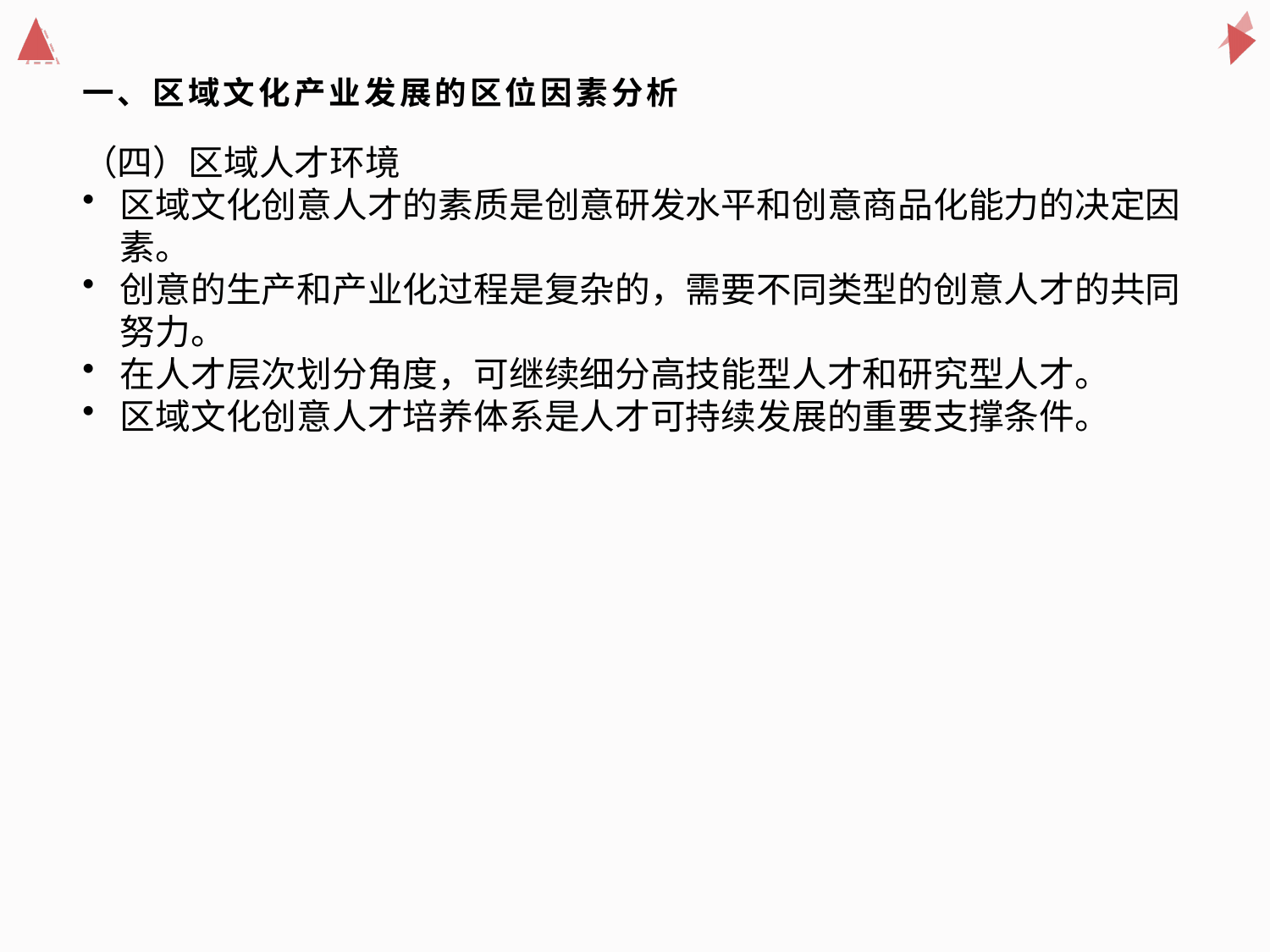

（四）区域人才环境
区域文化创意人才的素质是创意研发水平和创意商品化能力的决定因素。
创意的生产和产业化过程是复杂的，需要不同类型的创意人才的共同努力。
在人才层次划分角度，可继续细分高技能型人才和研究型人才。
区域文化创意人才培养体系是人才可持续发展的重要支撑条件。
# 一、区域文化产业发展的区位因素分析